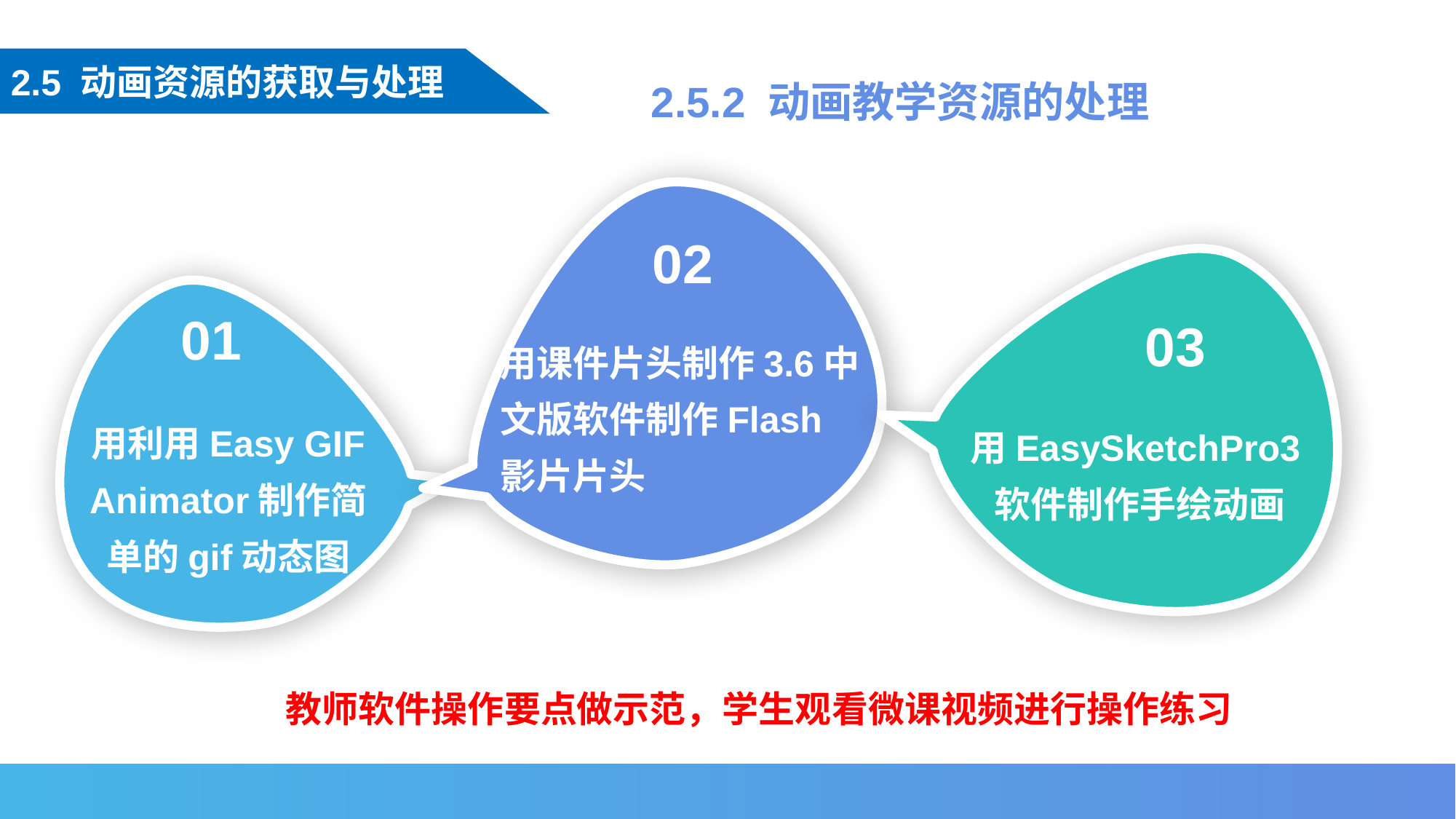

2.5 动画资源的获取与处理
2.5.2 动画教学资源的处理
用课件片头制作3.6中文版软件制作Flash影片片头
02
用EasySketchPro3软件制作手绘动画
用利用Easy GIF Animator制作简单的gif动态图
01
03
02
教师软件操作要点做示范，学生观看微课视频进行操作练习